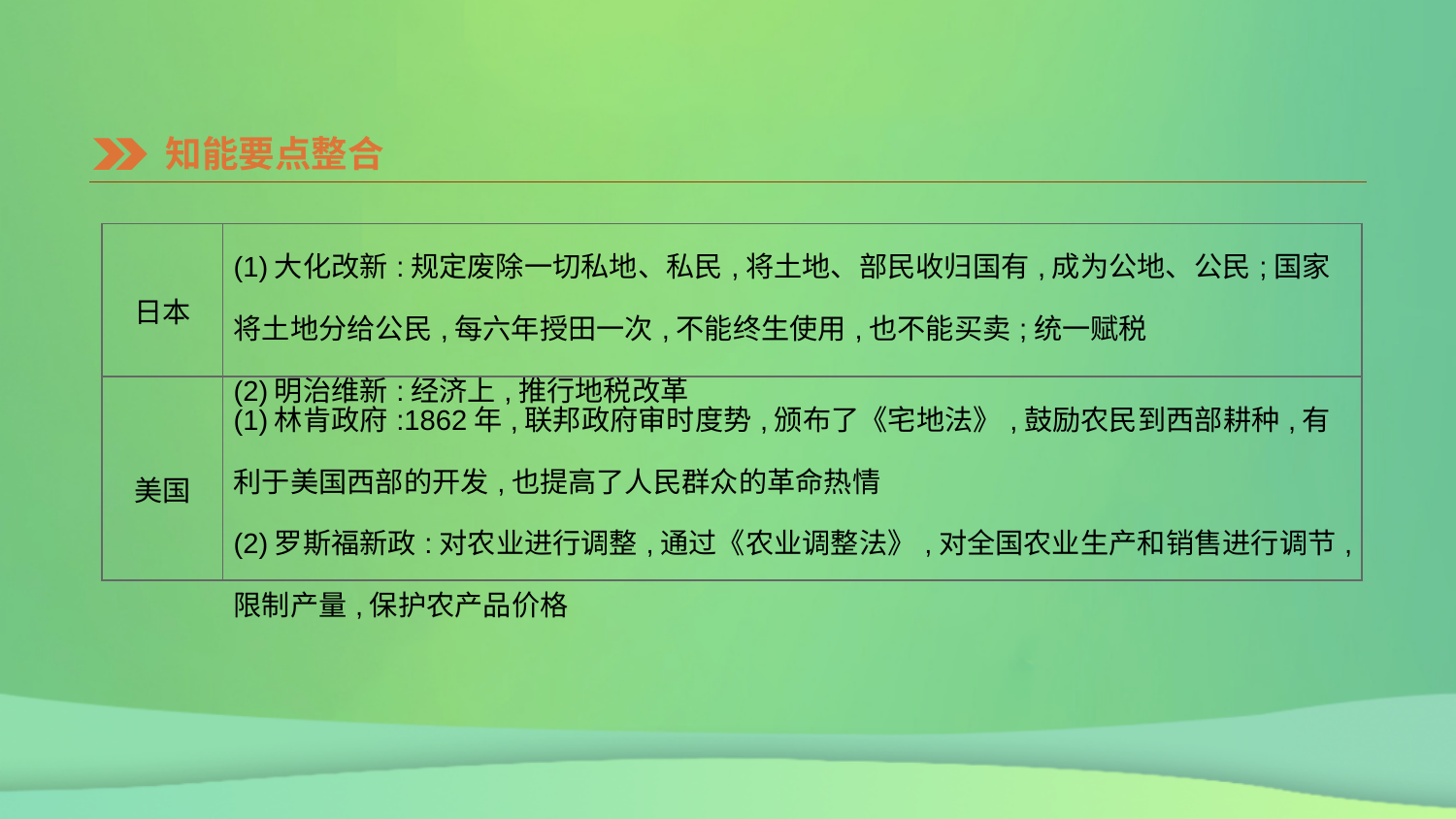

知能要点整合

| 日本 | (1)大化改新:规定废除一切私地、私民,将土地、部民收归国有,成为公地、公民;国家将土地分给公民,每六年授田一次,不能终生使用,也不能买卖;统一赋税 (2)明治维新:经济上,推行地税改革 |
| --- | --- |
| 美国 | (1)林肯政府:1862年,联邦政府审时度势,颁布了《宅地法》,鼓励农民到西部耕种,有利于美国西部的开发,也提高了人民群众的革命热情 (2)罗斯福新政:对农业进行调整,通过《农业调整法》,对全国农业生产和销售进行调节,限制产量,保护农产品价格 |